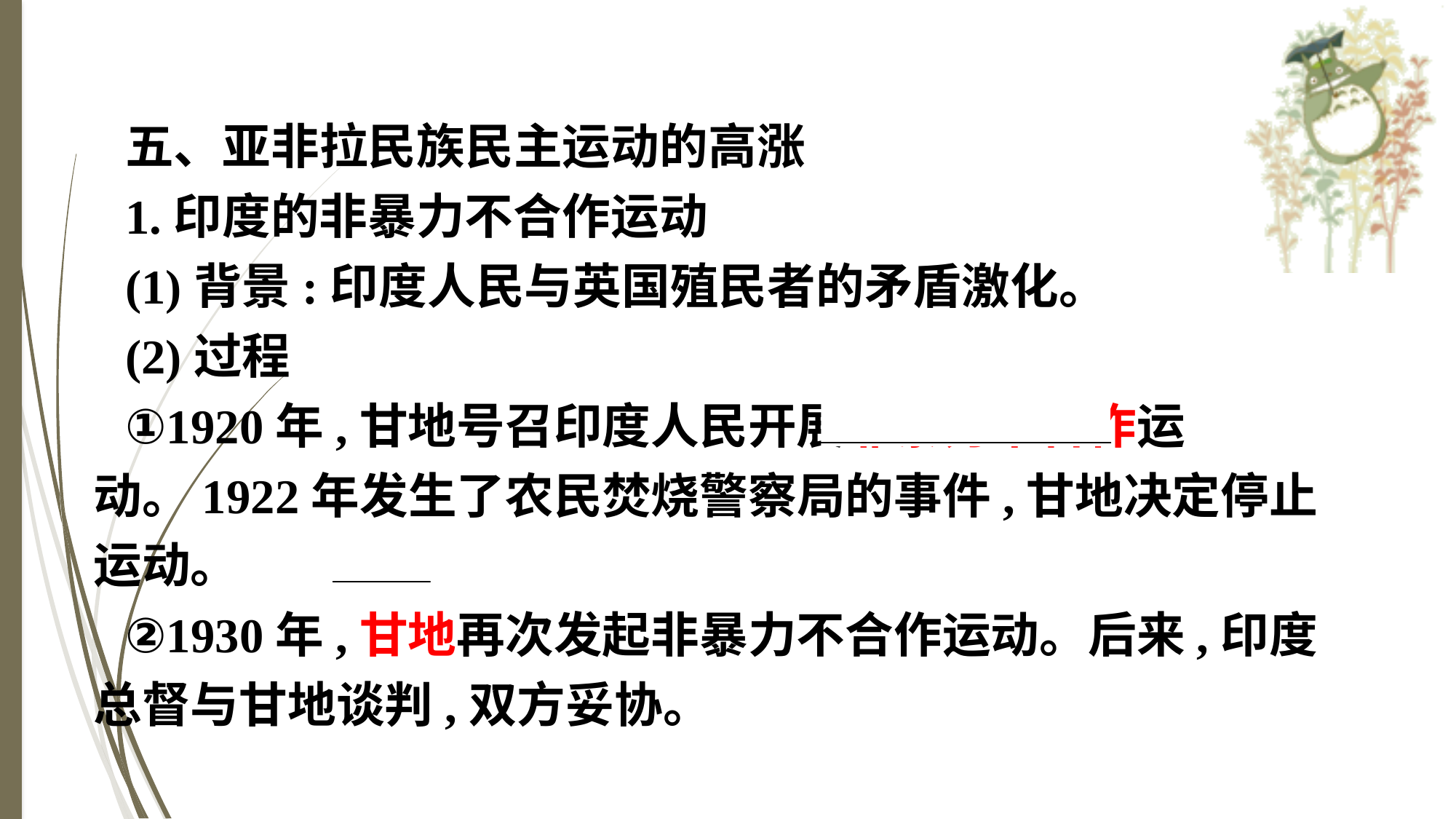

五、亚非拉民族民主运动的高涨
1.印度的非暴力不合作运动
(1)背景:印度人民与英国殖民者的矛盾激化。
(2)过程
①1920年,甘地号召印度人民开展非暴力不合作运动。1922年发生了农民焚烧警察局的事件,甘地决定停止运动。
②1930年,甘地再次发起非暴力不合作运动。后来,印度总督与甘地谈判,双方妥协。